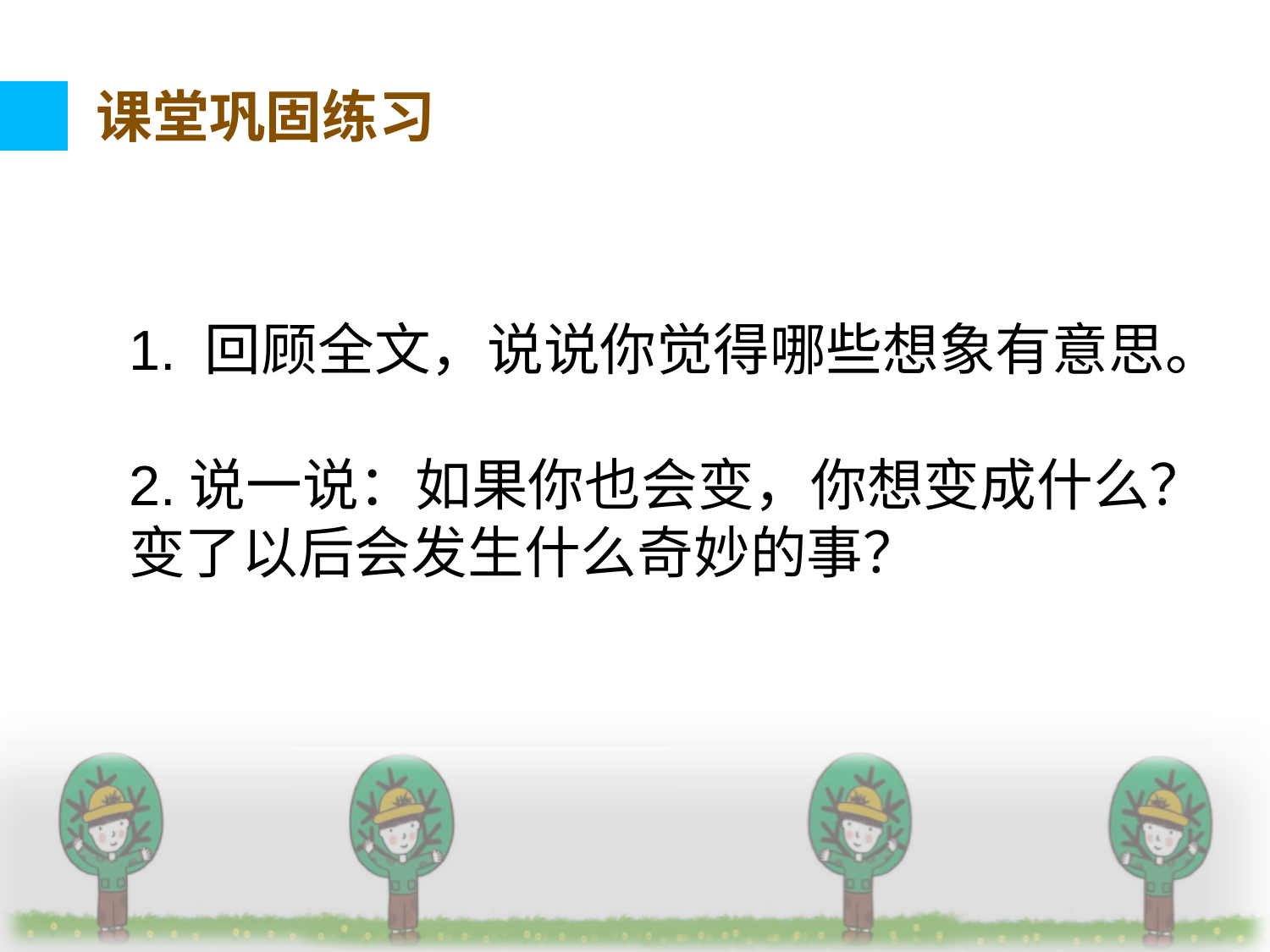

课堂巩固练习

1. 回顾全文，说说你觉得哪些想象有意思。

2.说一说：如果你也会变，你想变成什么？变了以后会发生什么奇妙的事？